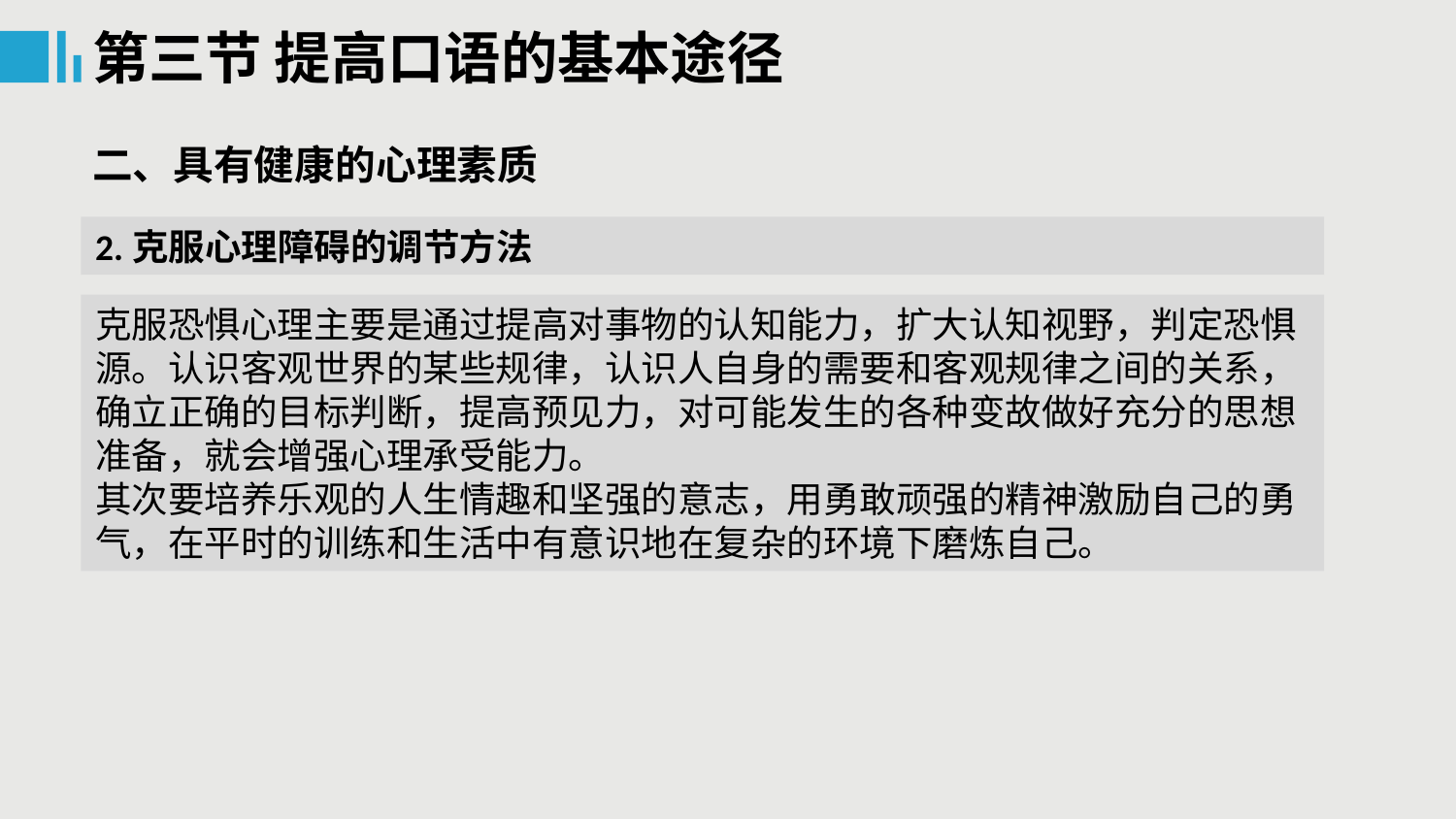

第三节 提高口语的基本途径

二、具有健康的心理素质
2.克服心理障碍的调节方法
克服恐惧心理主要是通过提高对事物的认知能力，扩大认知视野，判定恐惧源。认识客观世界的某些规律，认识人自身的需要和客观规律之间的关系，确立正确的目标判断，提高预见力，对可能发生的各种变故做好充分的思想准备，就会增强心理承受能力。
其次要培养乐观的人生情趣和坚强的意志，用勇敢顽强的精神激励自己的勇气，在平时的训练和生活中有意识地在复杂的环境下磨炼自己。